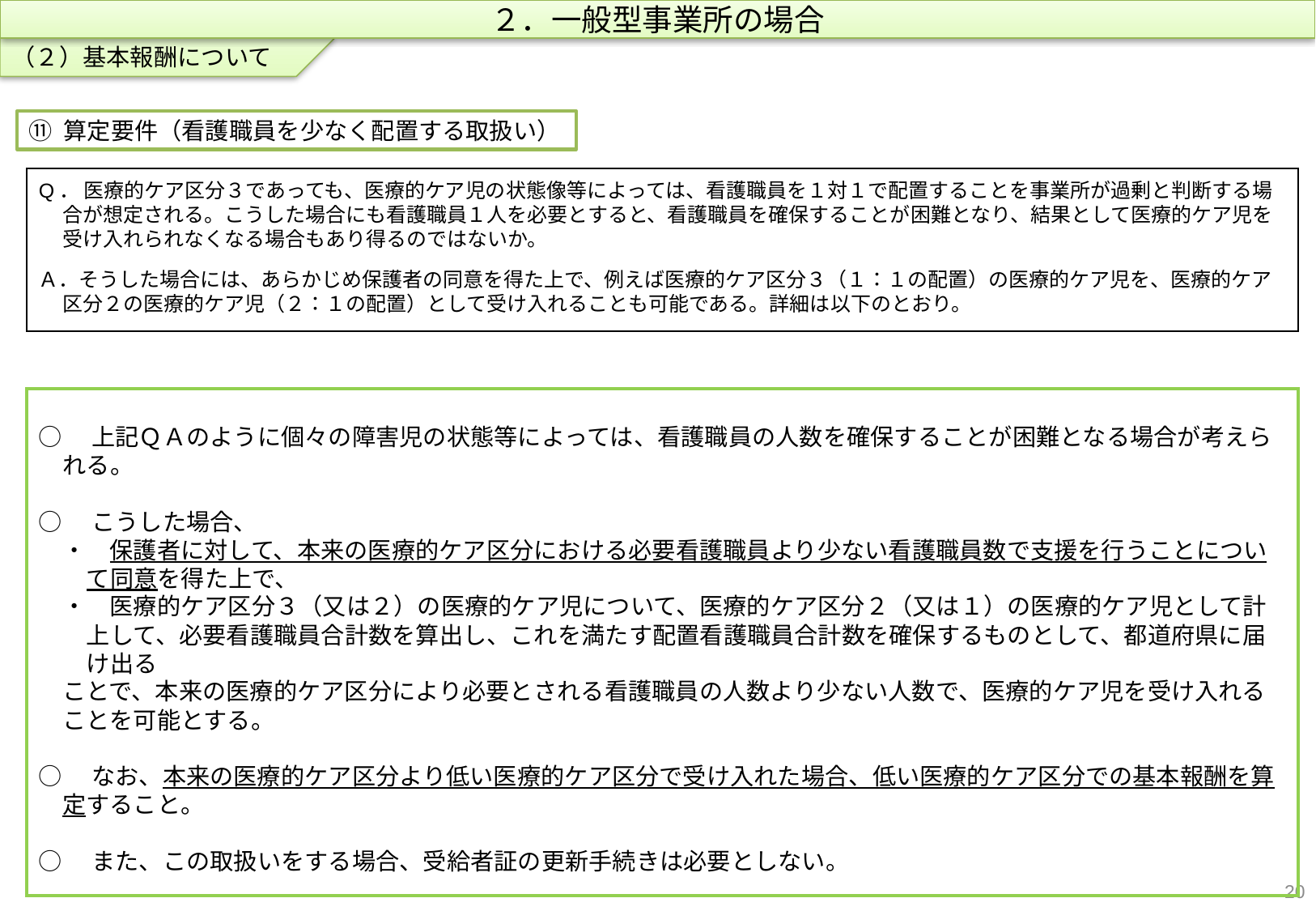

（２）基本報酬について
２．一般型事業所の場合
⑪ 算定要件（看護職員を少なく配置する取扱い）
Q． 医療的ケア区分３であっても、医療的ケア児の状態像等によっては、看護職員を１対１で配置することを事業所が過剰と判断する場合が想定される。こうした場合にも看護職員１人を必要とすると、看護職員を確保することが困難となり、結果として医療的ケア児を受け入れられなくなる場合もあり得るのではないか。

Ａ．そうした場合には、あらかじめ保護者の同意を得た上で、例えば医療的ケア区分３（１：１の配置）の医療的ケア児を、医療的ケア区分２の医療的ケア児（２：１の配置）として受け入れることも可能である。詳細は以下のとおり。
○　上記ＱＡのように個々の障害児の状態等によっては、看護職員の人数を確保することが困難となる場合が考えられる。

○　こうした場合、
　・　保護者に対して、本来の医療的ケア区分における必要看護職員より少ない看護職員数で支援を行うことについて同意を得た上で、
　・　医療的ケア区分３（又は２）の医療的ケア児について、医療的ケア区分２（又は１）の医療的ケア児として計上して、必要看護職員合計数を算出し、これを満たす配置看護職員合計数を確保するものとして、都道府県に届け出る
　ことで、本来の医療的ケア区分により必要とされる看護職員の人数より少ない人数で、医療的ケア児を受け入れることを可能とする。

○　なお、本来の医療的ケア区分より低い医療的ケア区分で受け入れた場合、低い医療的ケア区分での基本報酬を算定すること。

○　また、この取扱いをする場合、受給者証の更新手続きは必要としない。
20